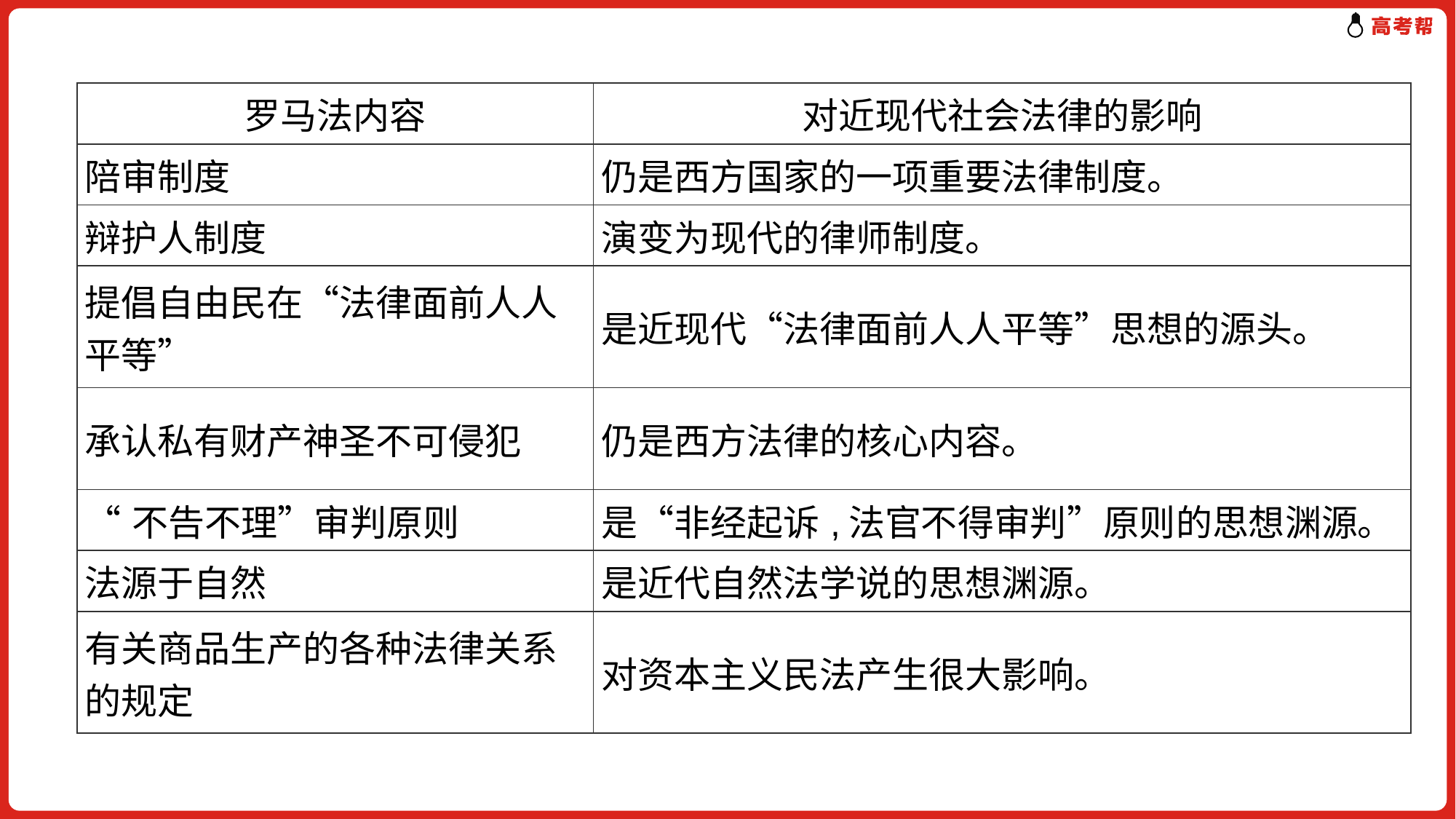

| 罗马法内容 | 对近现代社会法律的影响 |
| --- | --- |
| 陪审制度 | 仍是西方国家的一项重要法律制度。 |
| 辩护人制度 | 演变为现代的律师制度。 |
| 提倡自由民在“法律面前人人平等” | 是近现代“法律面前人人平等”思想的源头。 |
| 承认私有财产神圣不可侵犯 | 仍是西方法律的核心内容。 |
| “不告不理”审判原则 | 是“非经起诉,法官不得审判”原则的思想渊源。 |
| 法源于自然 | 是近代自然法学说的思想渊源。 |
| 有关商品生产的各种法律关系的规定 | 对资本主义民法产生很大影响。 |